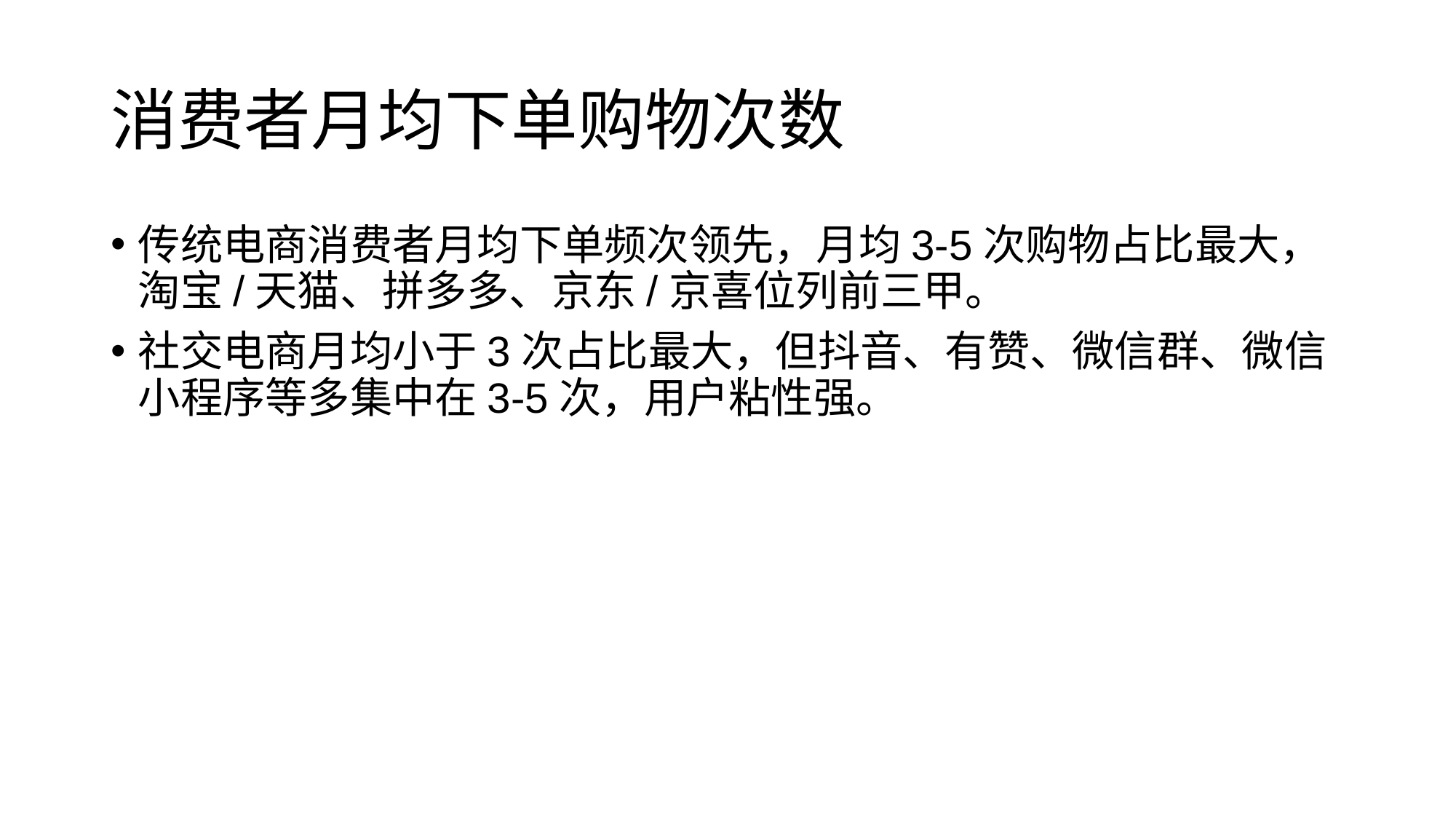

# 消费者月均下单购物次数
传统电商消费者月均下单频次领先，月均3-5次购物占比最大，淘宝/天猫、拼多多、京东/京喜位列前三甲。
社交电商月均小于3次占比最大，但抖音、有赞、微信群、微信小程序等多集中在3-5次，用户粘性强。